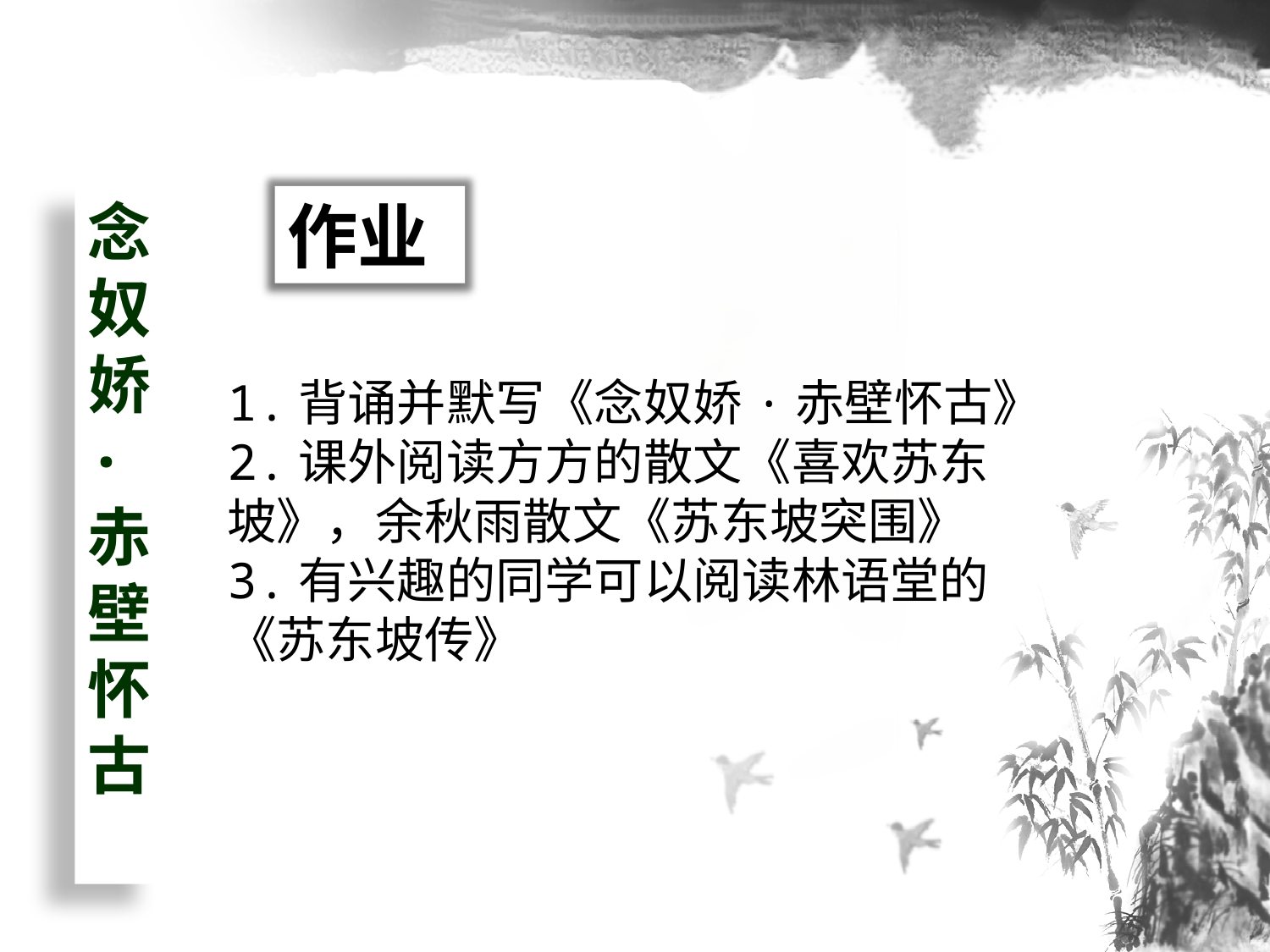

念奴娇·赤壁怀古

作业

1.背诵并默写《念奴娇·赤壁怀古》
2.课外阅读方方的散文《喜欢苏东坡》，余秋雨散文《苏东坡突围》
3.有兴趣的同学可以阅读林语堂的《苏东坡传》